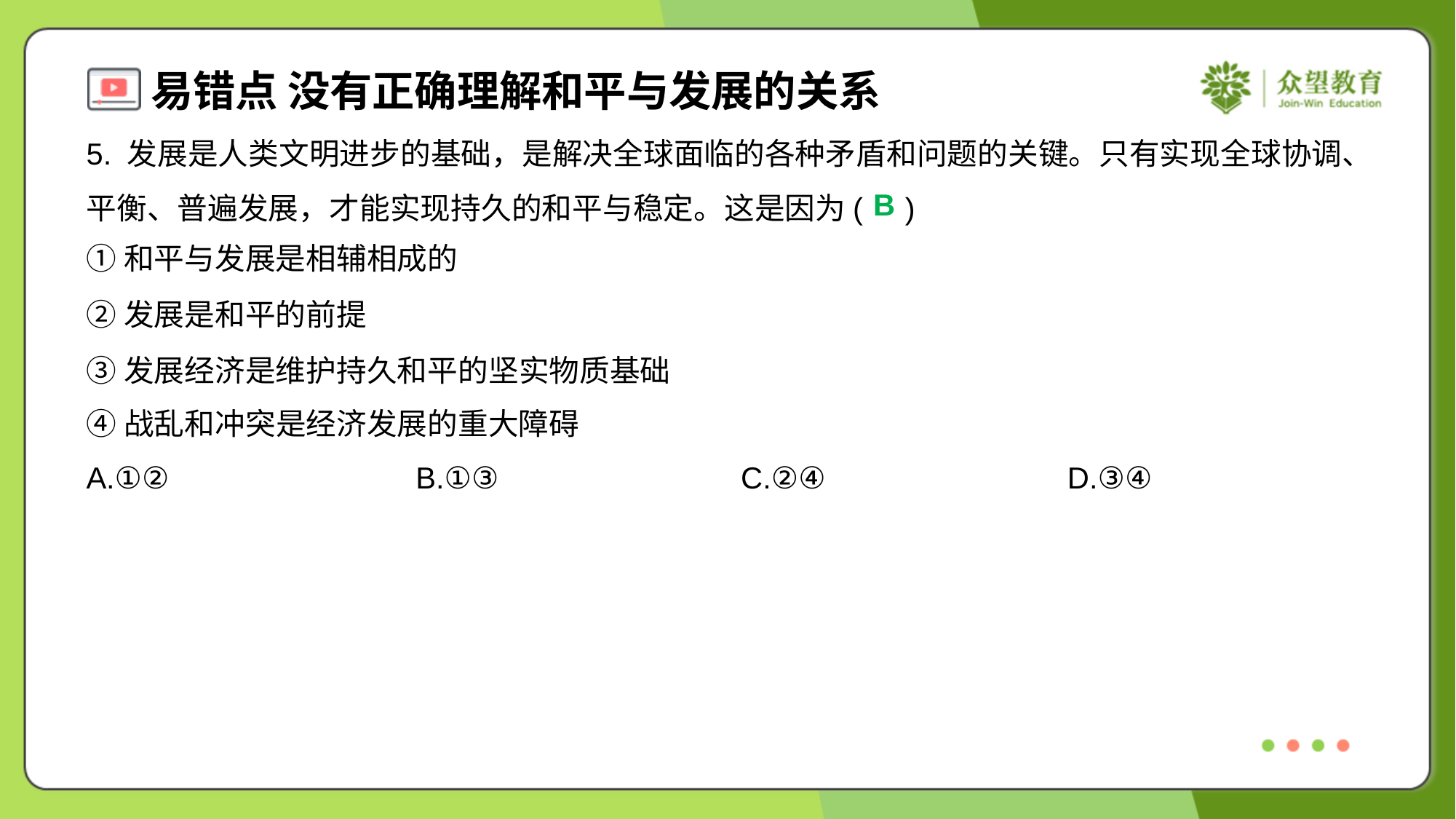

5. 发展是人类文明进步的基础，是解决全球面临的各种矛盾和问题的关键。只有实现全球协调、平衡、普遍发展，才能实现持久的和平与稳定。这是因为(     )
B
①和平与发展是相辅相成的
②发展是和平的前提
③发展经济是维护持久和平的坚实物质基础
④战乱和冲突是经济发展的重大障碍
A.①②	B.①③	C.②④	D.③④